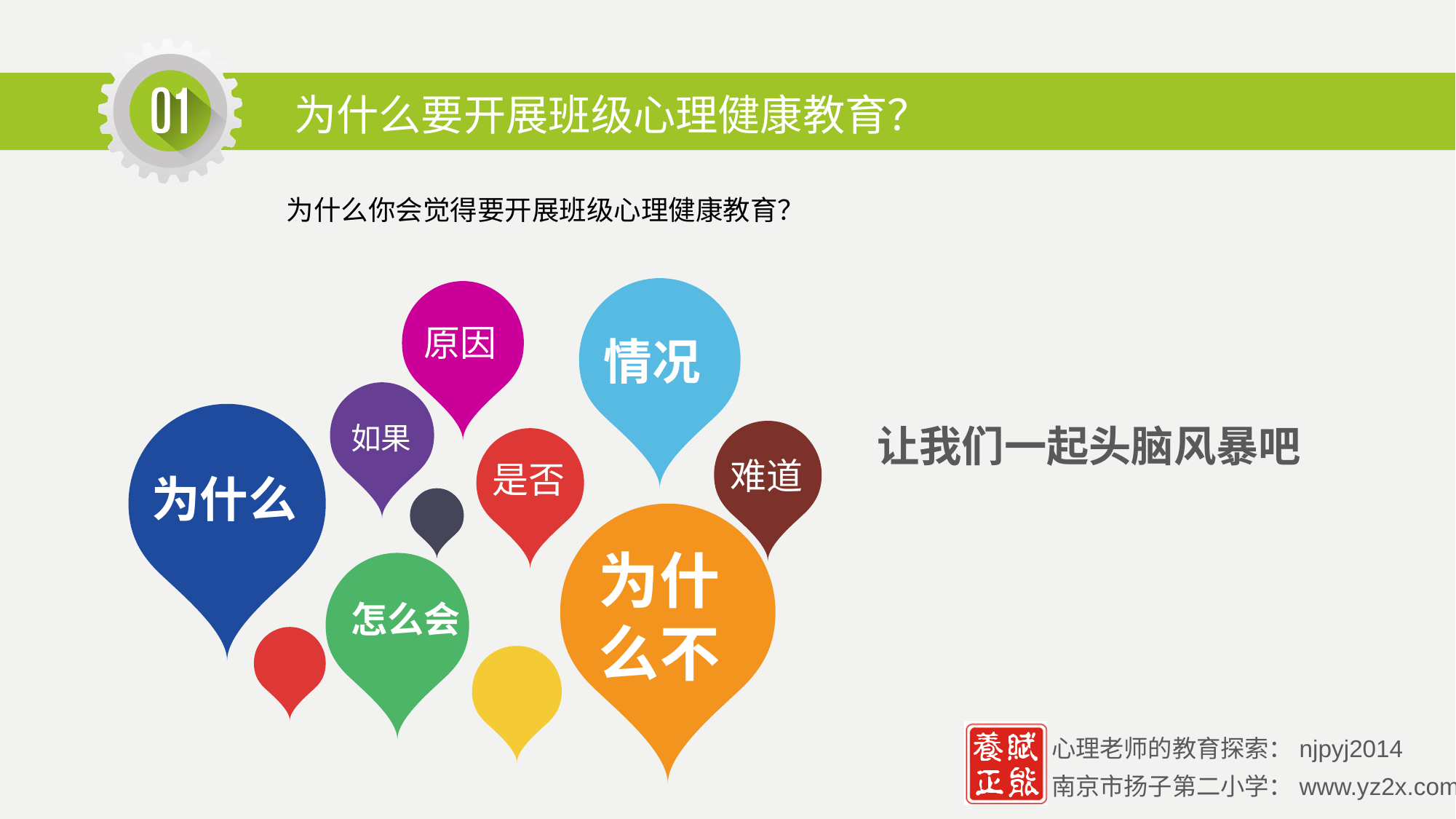

为什么要开展班级心理健康教育？
为什么你会觉得要开展班级心理健康教育？

原因
情况

让我们一起头脑风暴吧
如果

难道
是否
为什么

为什
么不

怎么会